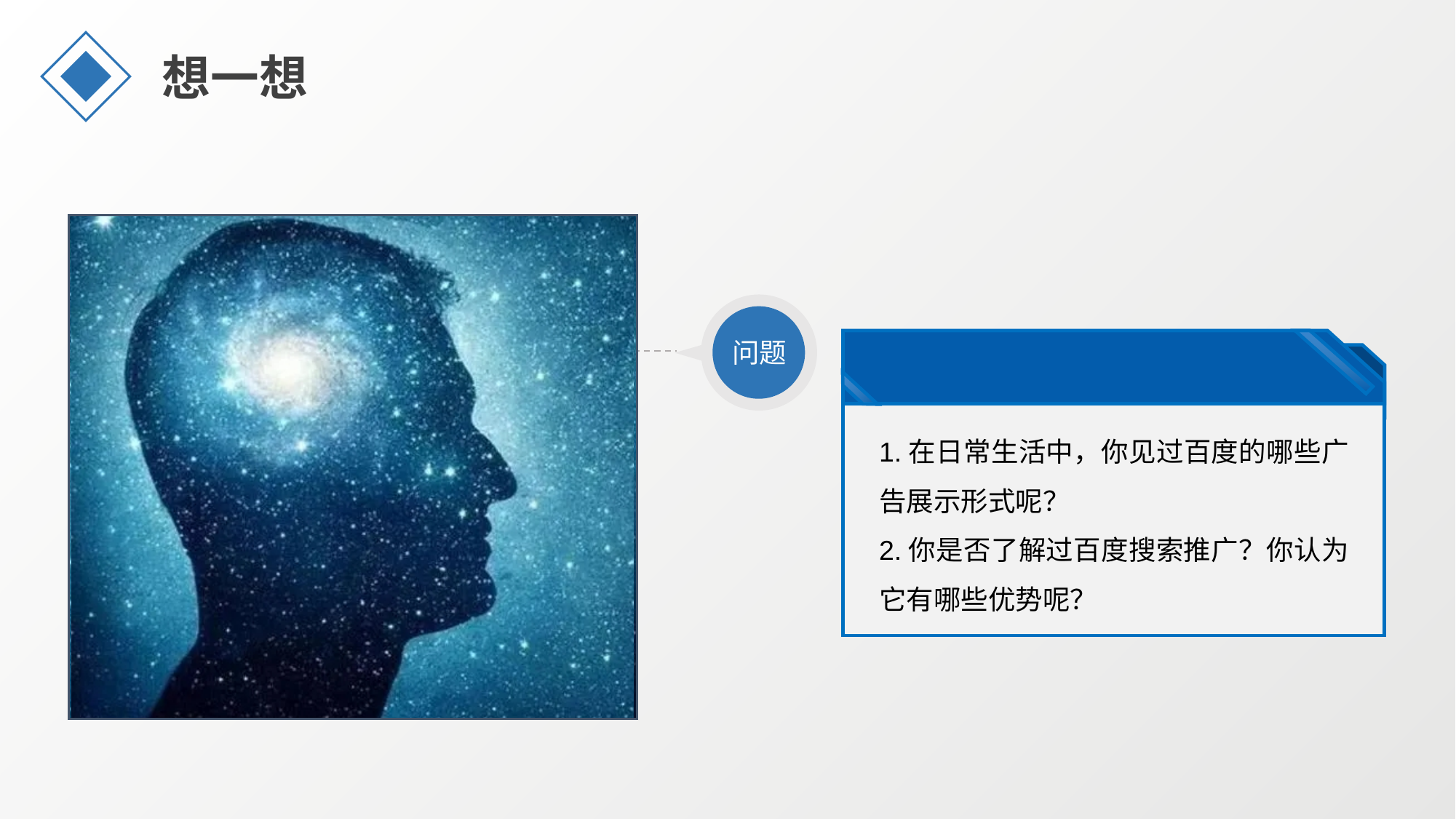

想一想

问题
1.在日常生活中，你见过百度的哪些广告展示形式呢？
2.你是否了解过百度搜索推广？你认为它有哪些优势呢？